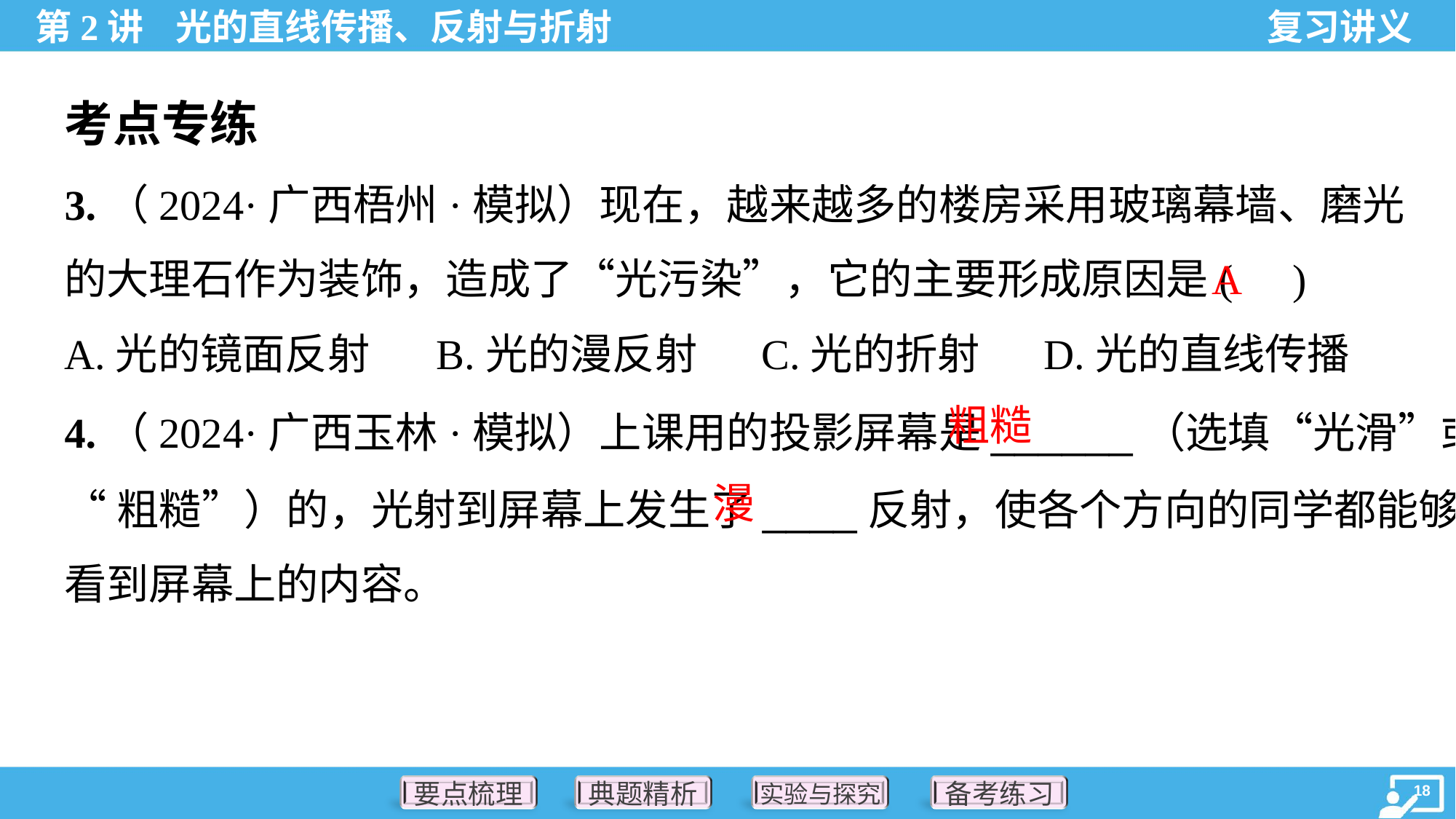

考点专练
3.（2024·广西梧州·模拟）现在，越来越多的楼房采用玻璃幕墙、磨光
的大理石作为装饰，造成了“光污染”，它的主要形成原因是(     )
A
A.光的镜面反射	B.光的漫反射	C.光的折射	D.光的直线传播
粗糙
4.（2024·广西玉林·模拟）上课用的投影屏幕是______（选填“光滑”或
“粗糙”）的，光射到屏幕上发生了____反射，使各个方向的同学都能够
看到屏幕上的内容。
漫